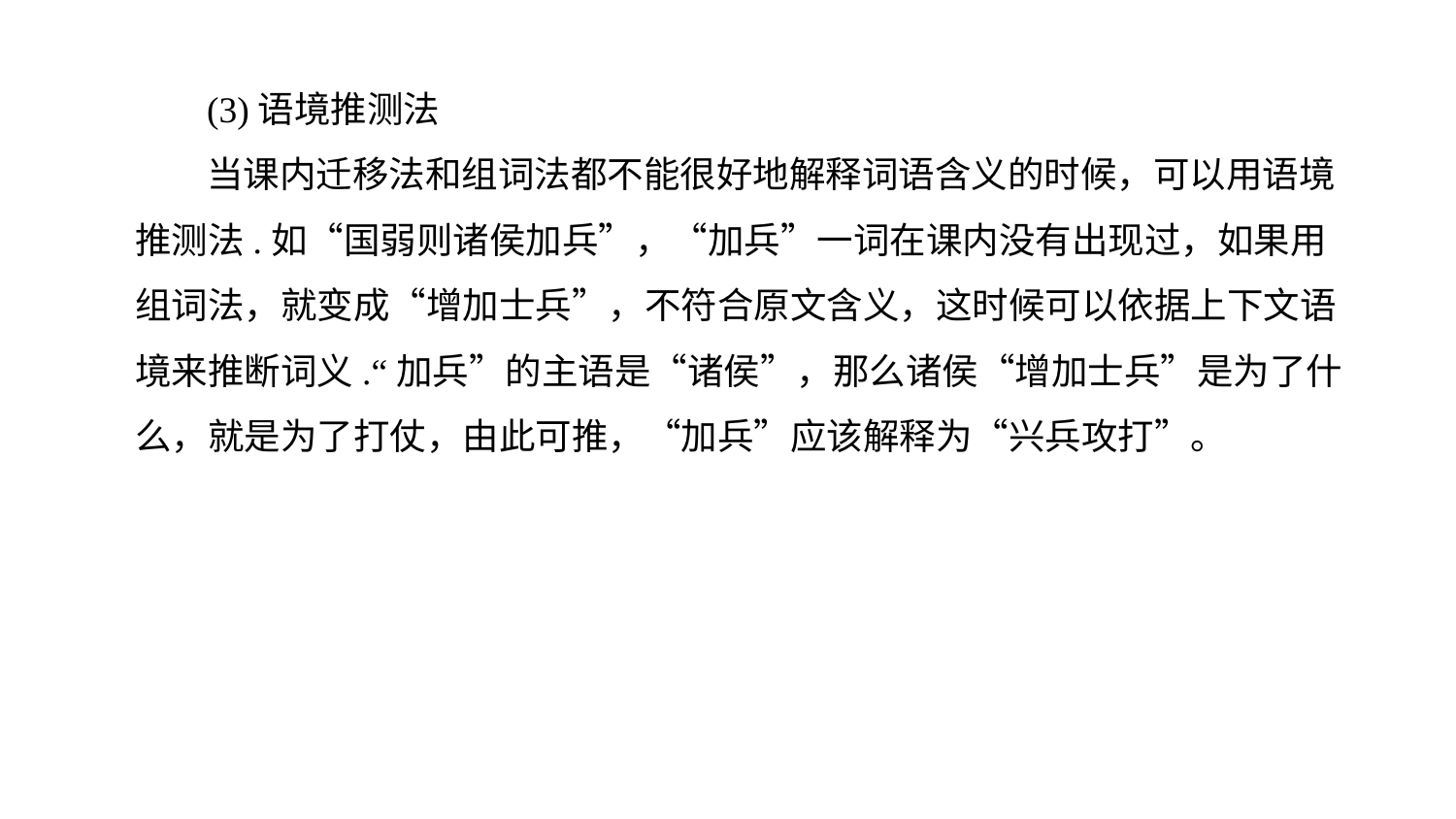

(3)语境推测法
当课内迁移法和组词法都不能很好地解释词语含义的时候，可以用语境推测法.如“国弱则诸侯加兵”，“加兵”一词在课内没有出现过，如果用组词法，就变成“增加士兵”，不符合原文含义，这时候可以依据上下文语境来推断词义.“加兵”的主语是“诸侯”，那么诸侯“增加士兵”是为了什么，就是为了打仗，由此可推，“加兵”应该解释为“兴兵攻打”。